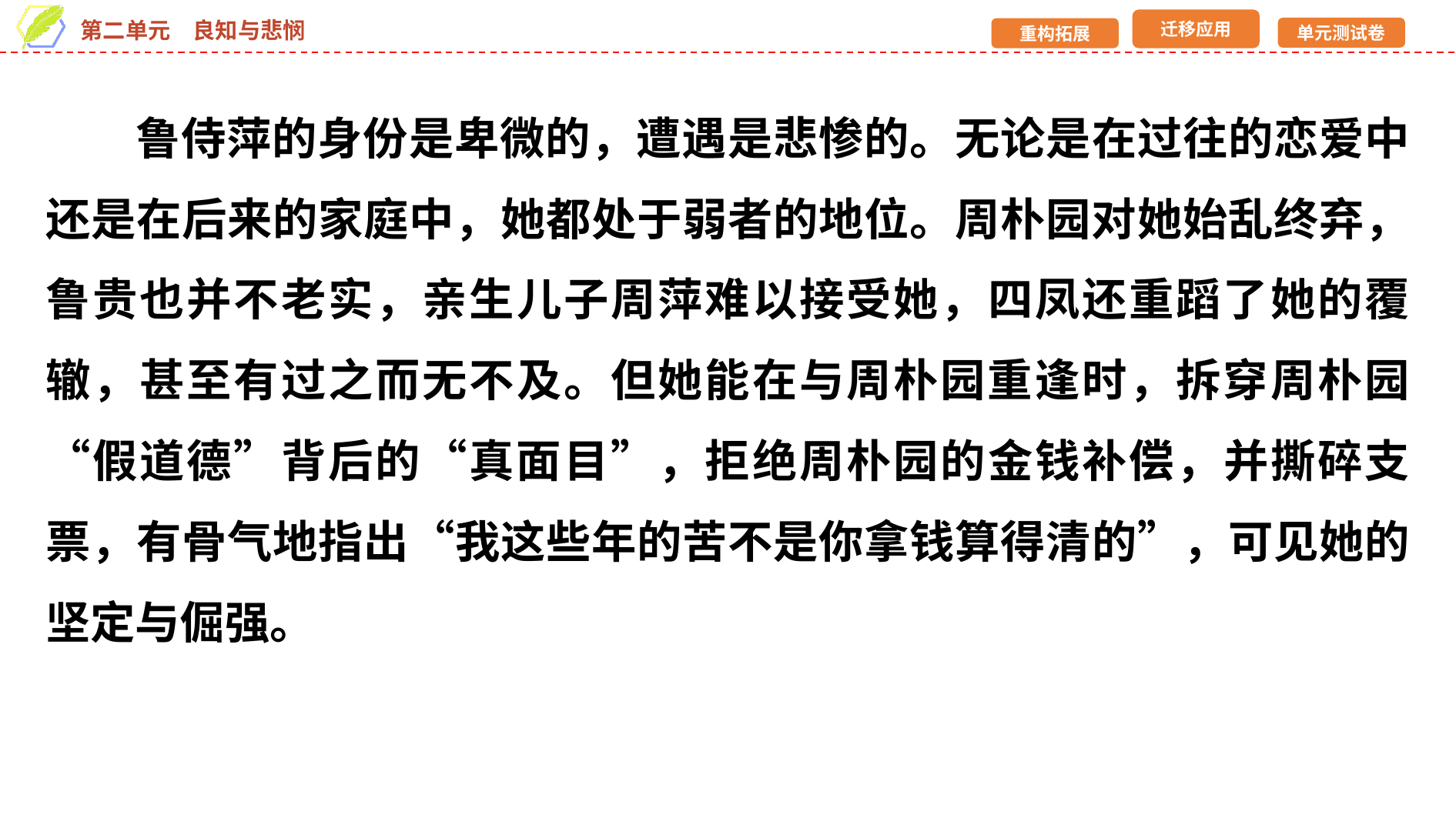

鲁侍萍的身份是卑微的，遭遇是悲惨的。无论是在过往的恋爱中还是在后来的家庭中，她都处于弱者的地位。周朴园对她始乱终弃，鲁贵也并不老实，亲生儿子周萍难以接受她，四凤还重蹈了她的覆辙，甚至有过之而无不及。但她能在与周朴园重逢时，拆穿周朴园“假道德”背后的“真面目”，拒绝周朴园的金钱补偿，并撕碎支票，有骨气地指出“我这些年的苦不是你拿钱算得清的”，可见她的坚定与倔强。